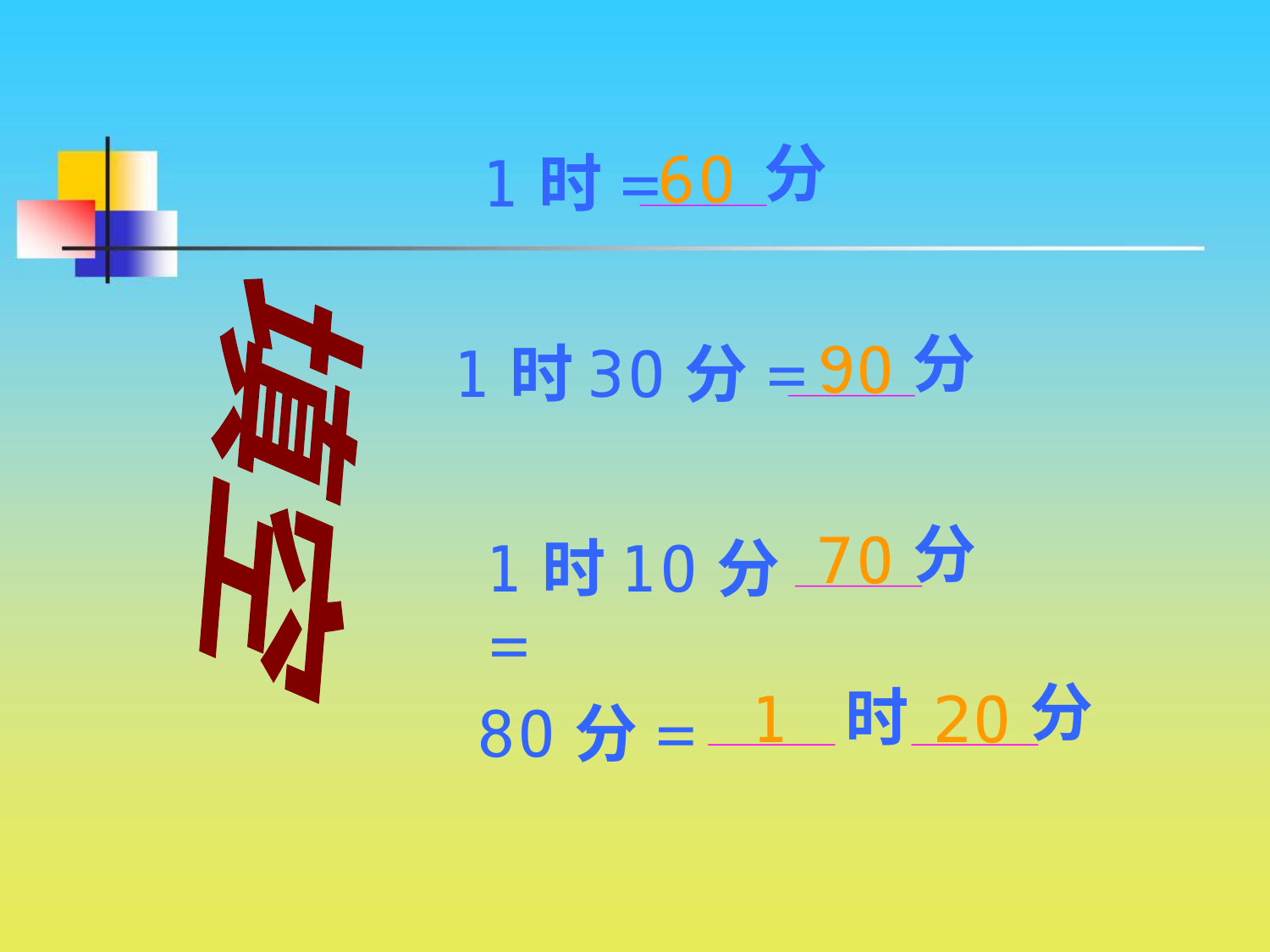

分
1时=

分
  1时30分=

分
1时10分=

分
时
80分=

60
90
填空
70
1
20